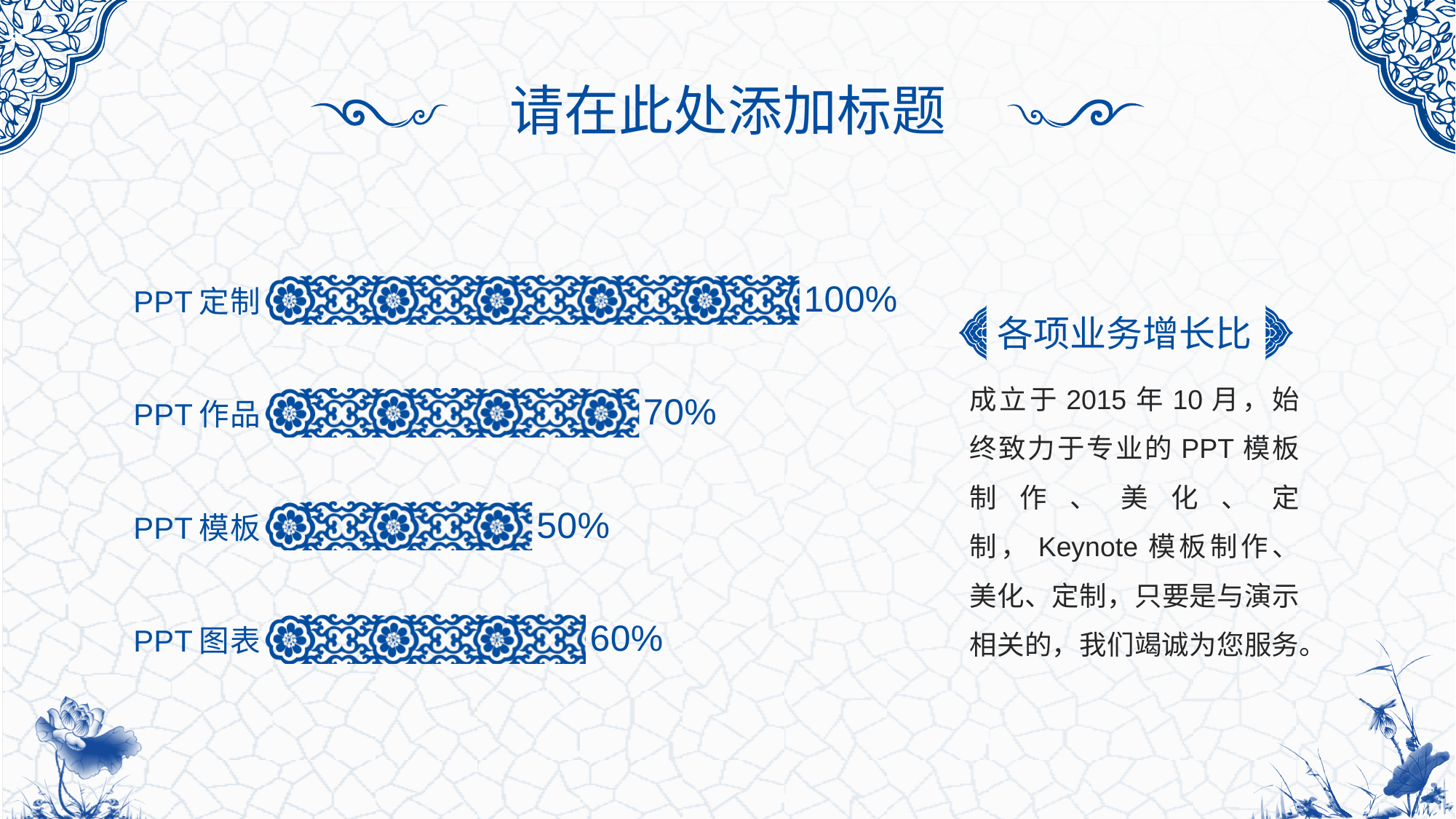

请在此处添加标题

### Chart

| Category | 辅助 | 数据 |
|---|---|---|
| PPT图表 | 1.2 | 0.6 |
| PPT模板 | 1.2 | 0.5 |
| PPT作品 | 1.2 | 0.7 |
| PPT定制 | 1.2 | 1.0 |
各项业务增长比

成立于2015年10月，始终致力于专业的PPT模板制作、美化、定制，Keynote模板制作、美化、定制，只要是与演示相关的，我们竭诚为您服务。